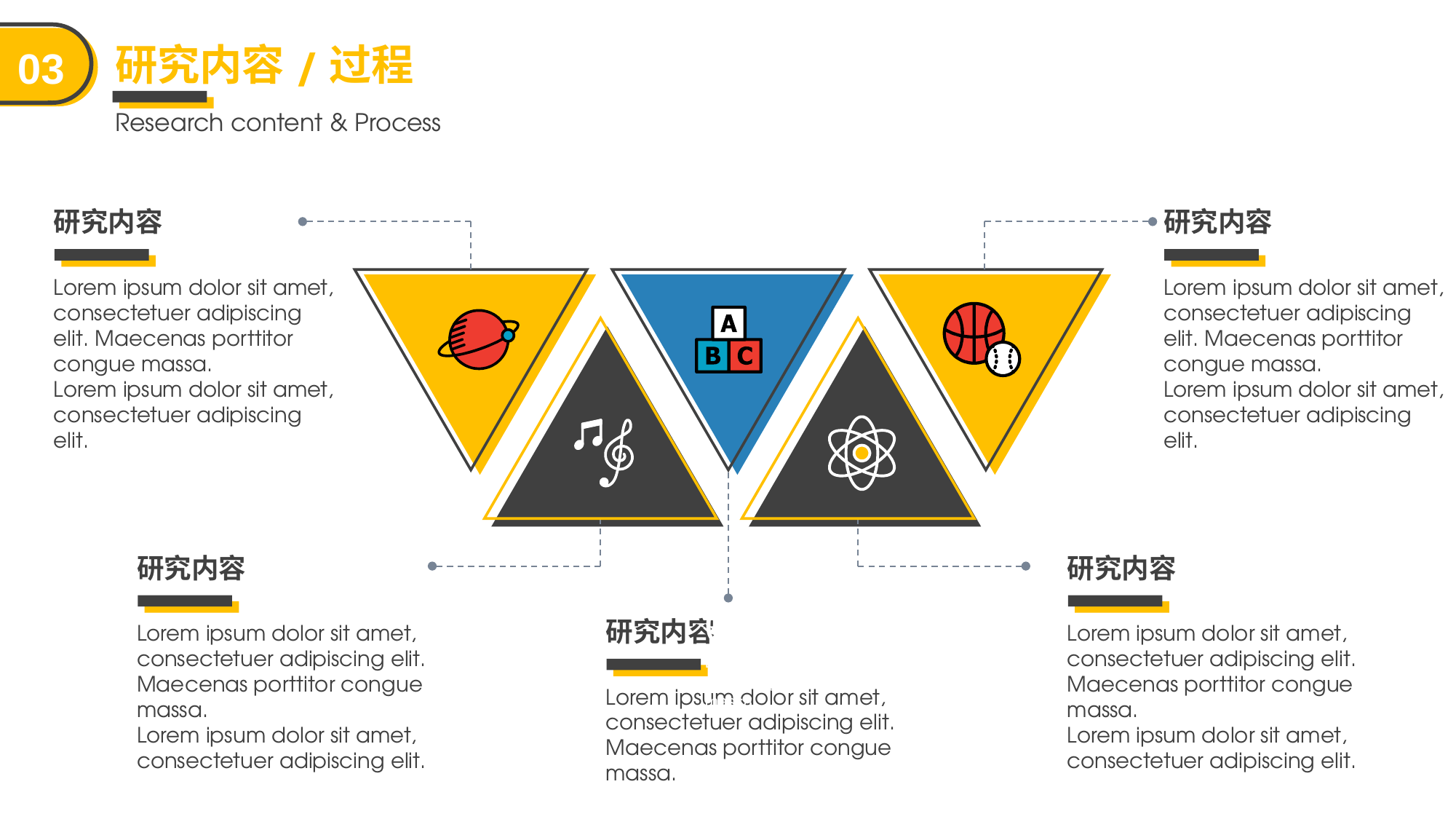

研究内容/过程
03
Research content & Process
研究内容
研究内容
Lorem ipsum dolor sit amet, consectetuer adipiscing elit. Maecenas porttitor congue massa.
Lorem ipsum dolor sit amet, consectetuer adipiscing elit.
Lorem ipsum dolor sit amet, consectetuer adipiscing elit. Maecenas porttitor congue massa.
Lorem ipsum dolor sit amet, consectetuer adipiscing elit.

研究内容
研究内容
02 研究内容
Lorem ipsum dolor sit amet, consectetuer adipiscing elit. Maecenas porttitor congue massa.
研究内容
Lorem ipsum dolor sit amet, consectetuer adipiscing elit. Maecenas porttitor congue massa.
Lorem ipsum dolor sit amet, consectetuer adipiscing elit.
Lorem ipsum dolor sit amet, consectetuer adipiscing elit. Maecenas porttitor congue massa.
Lorem ipsum dolor sit amet, consectetuer adipiscing elit.
Lorem ipsum dolor sit amet, consectetuer adipiscing elit. Maecenas porttitor congue massa.